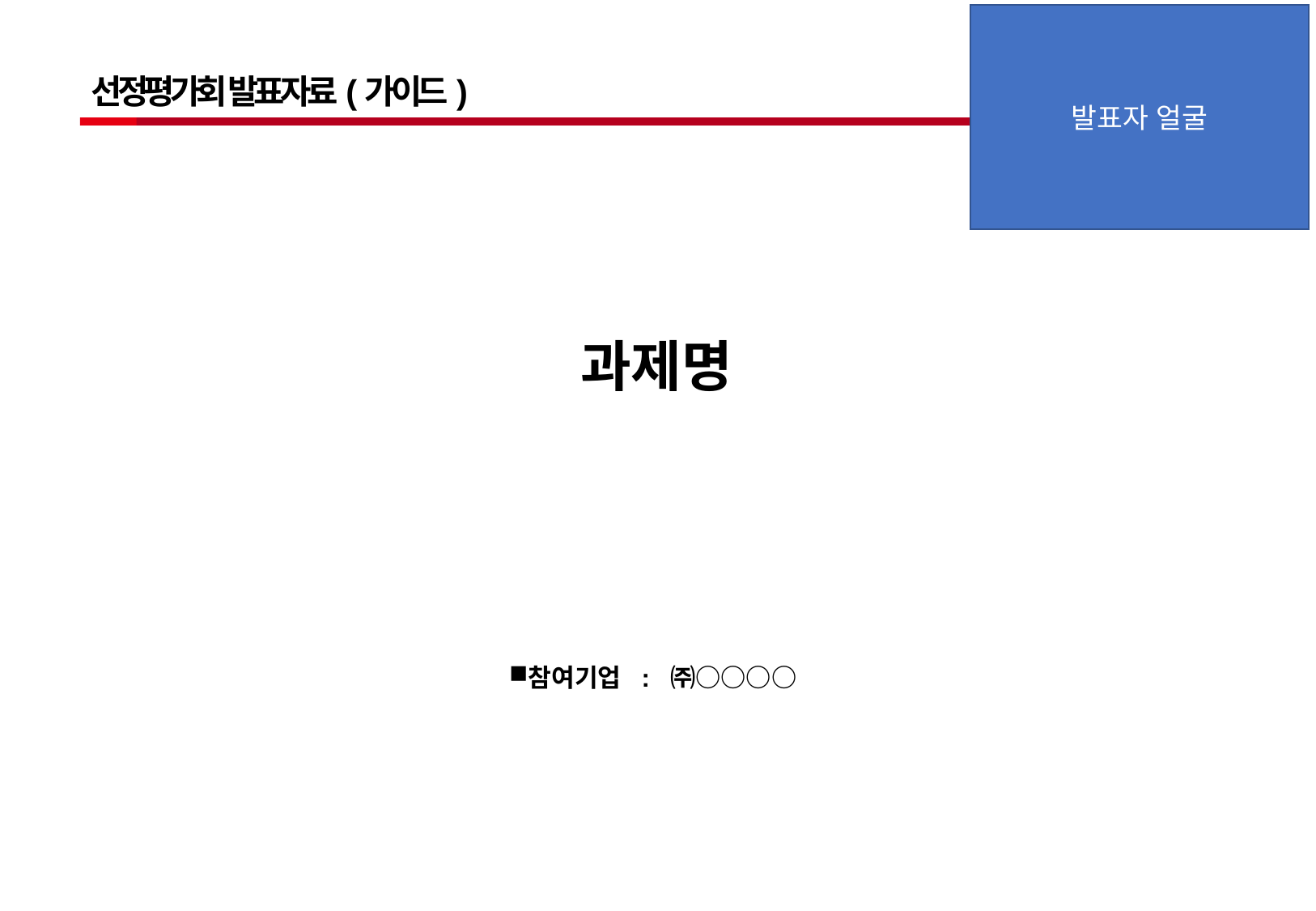

발표자 얼굴
선정평가회 발표자료(가이드)

과제명
참여기업  :  ㈜○○○○